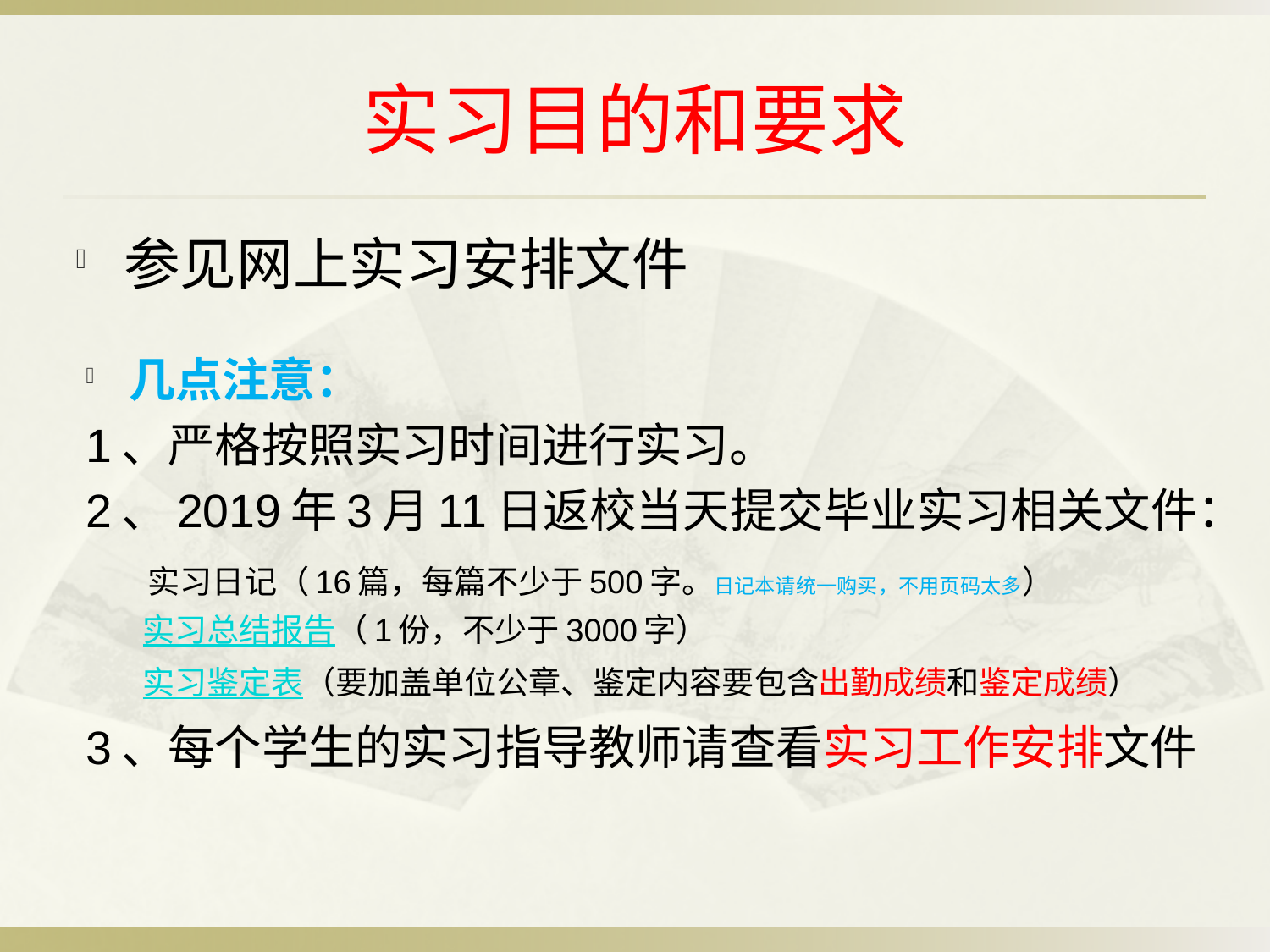

# 实习目的和要求
参见网上实习安排文件
几点注意：
1、严格按照实习时间进行实习。
2、2019年3月11日返校当天提交毕业实习相关文件：
     实习日记（16篇，每篇不少于500字。日记本请统一购买，不用页码太多）
       实习总结报告（1份，不少于3000字）
       实习鉴定表（要加盖单位公章、鉴定内容要包含出勤成绩和鉴定成绩）
3、每个学生的实习指导教师请查看实习工作安排文件